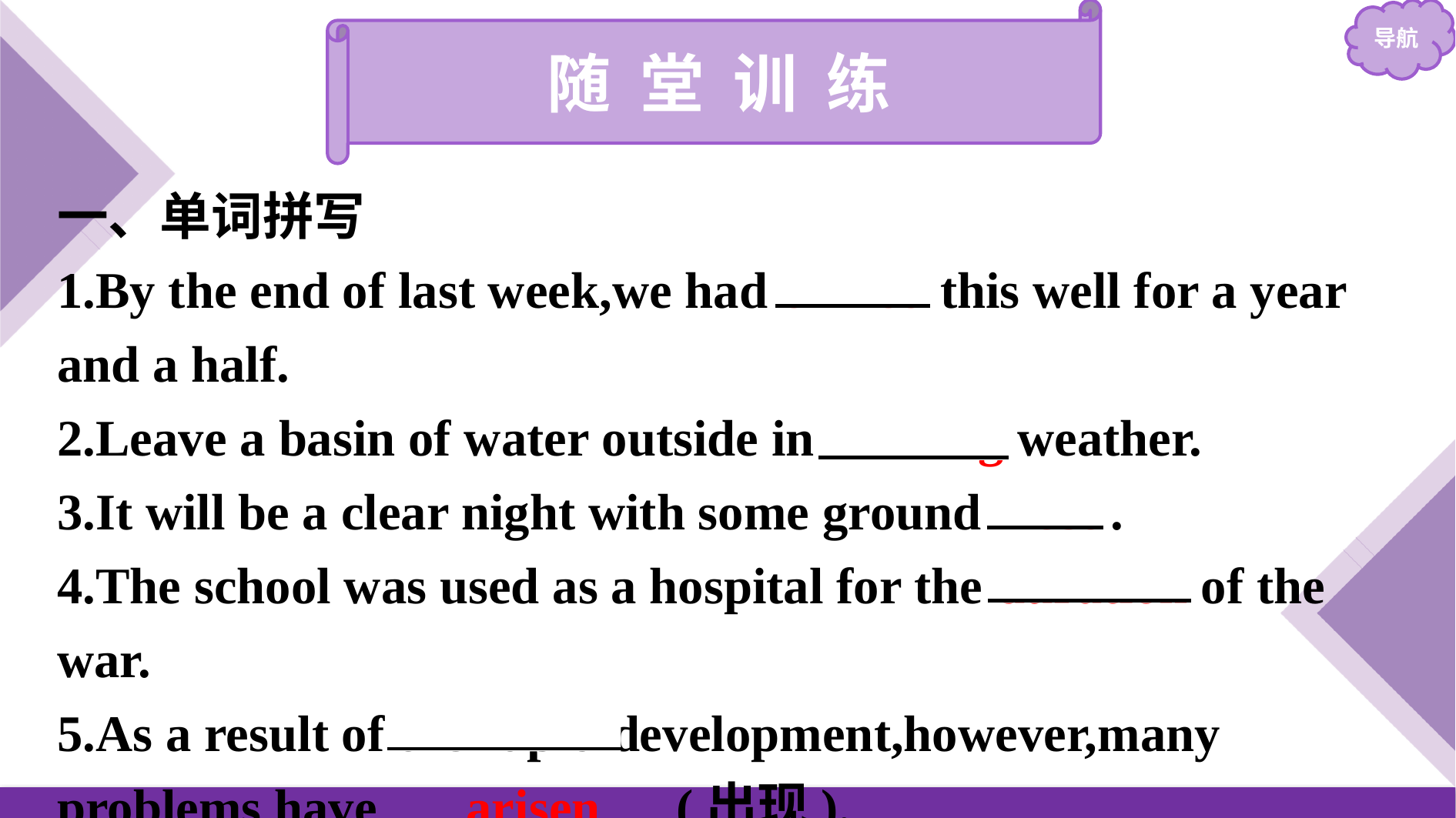

随  堂  训  练
一、单词拼写
1.By the end of last week,we had drilled this well for a year and a half.
2.Leave a basin of water outside in freezing weather.
3.It will be a clear night with some ground frost .
4.The school was used as a hospital for the duration of the war.
5.As a result of the rapid development,however,many problems have 　arisen　(出现).